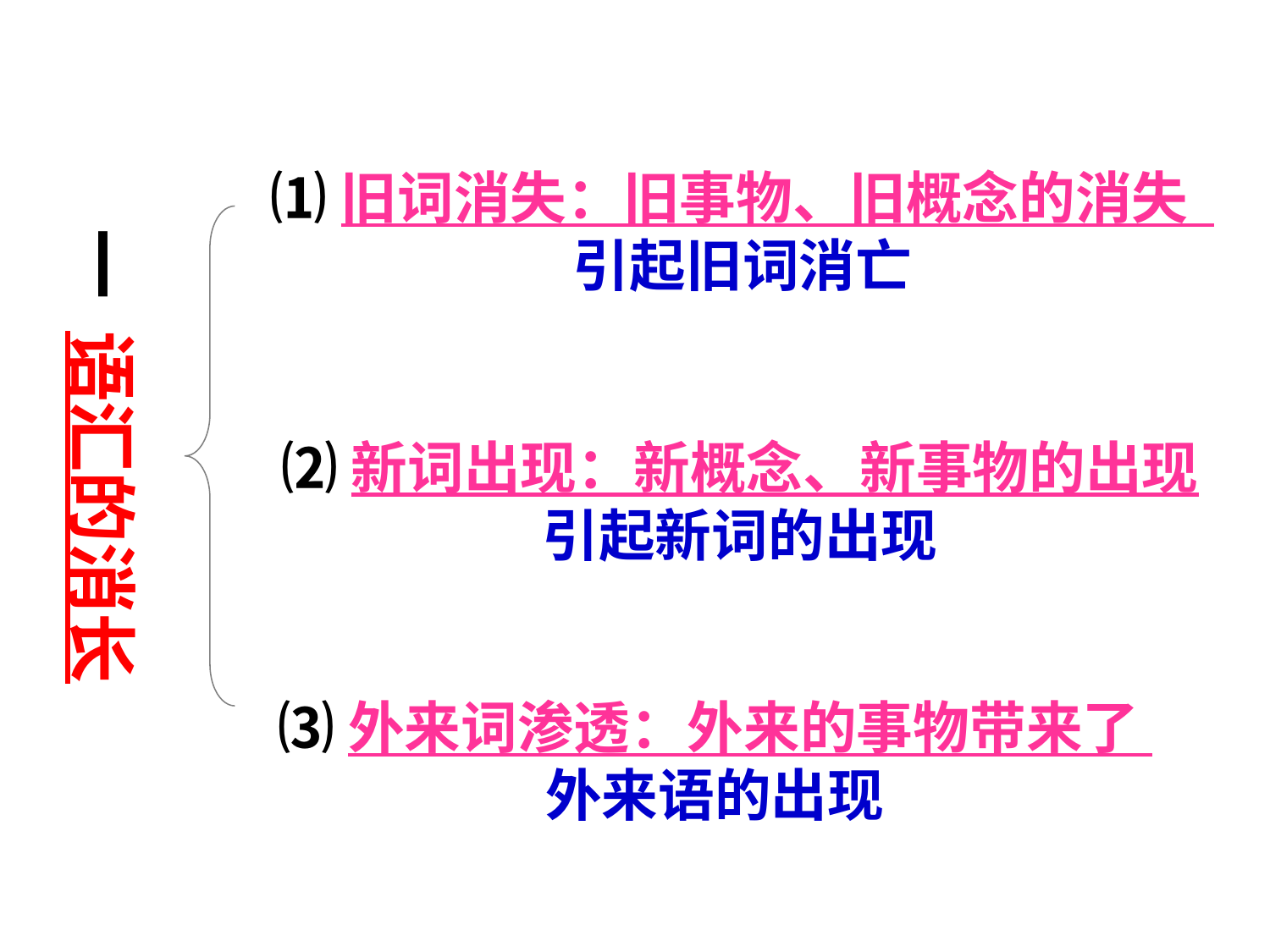

一  语汇的消长
⑴旧词消失：旧事物、旧概念的消失   引起旧词消亡

⑵新词出现：新概念、新事物的出现引起新词的出现
⑶外来词渗透：外来的事物带来了  外来语的出现